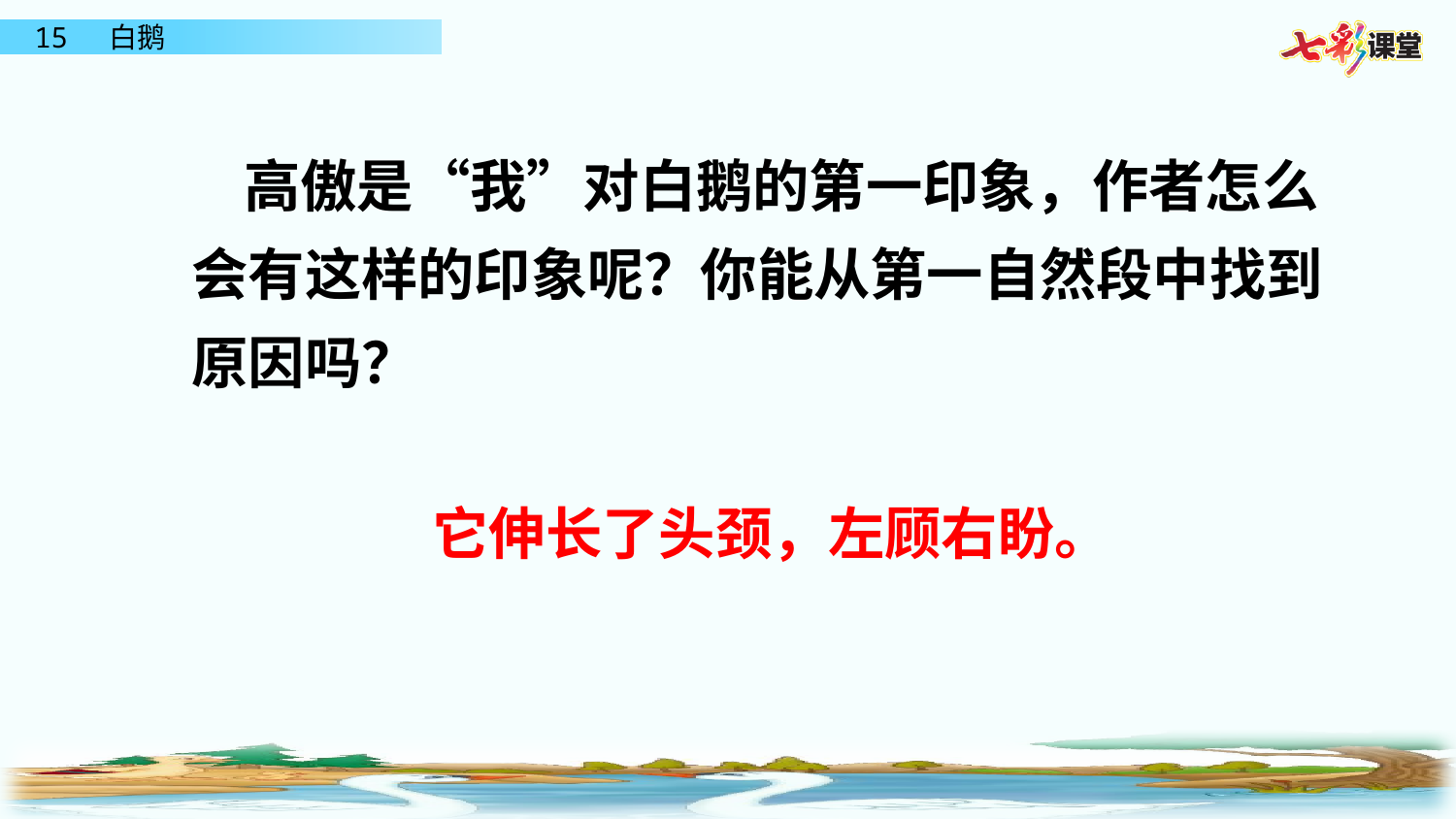

高傲是“我”对白鹅的第一印象，作者怎么会有这样的印象呢？你能从第一自然段中找到原因吗？
它伸长了头颈，左顾右盼。